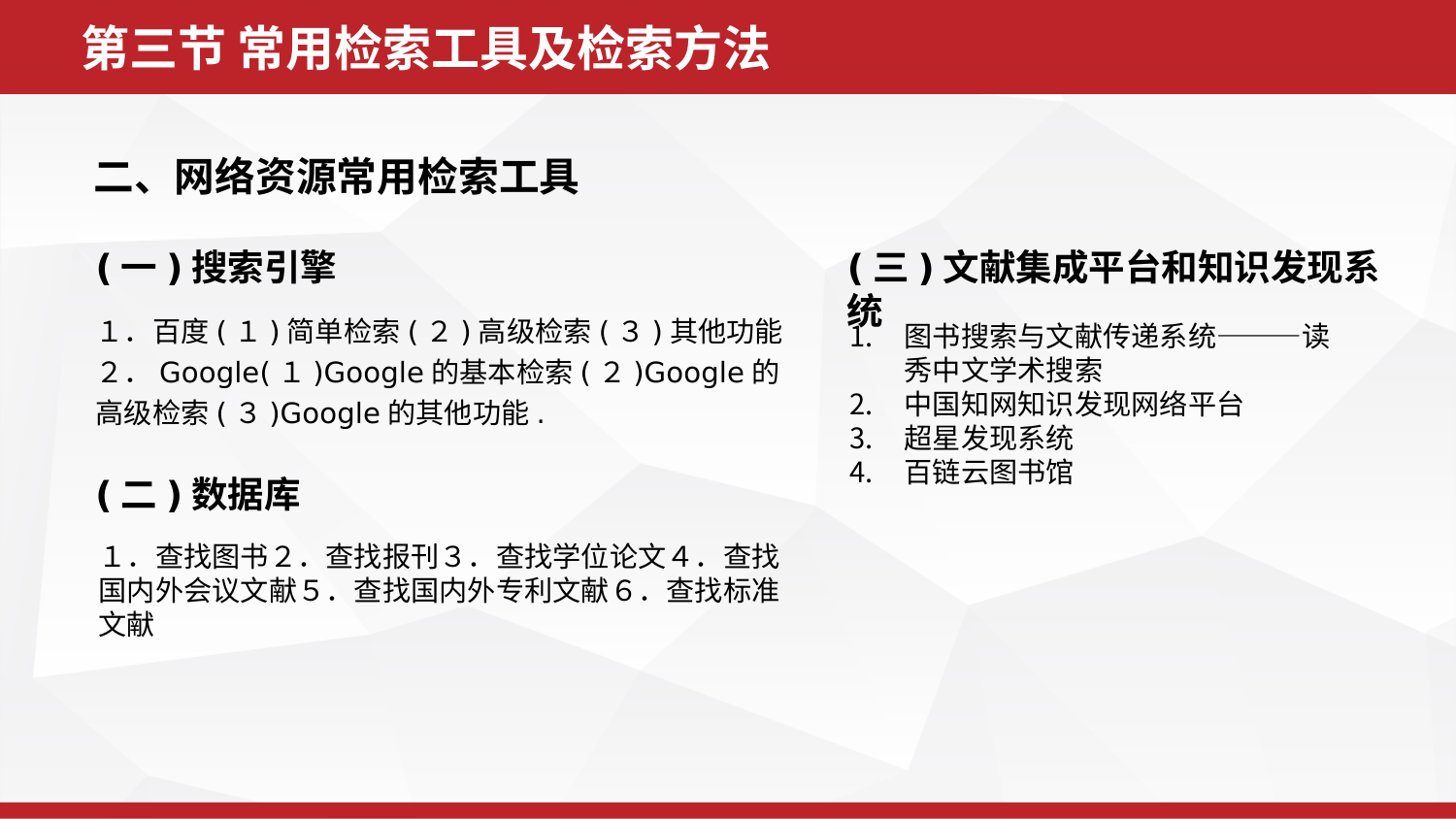

第三节 常用检索工具及检索方法
二、网络资源常用检索工具
 (一)搜索引擎
(三)文献集成平台和知识发现系统
１．百度(１)简单检索(２)高级检索(３)其他功能２．Google(１)Google的基本检索(２)Google的高级检索(３)Google的其他功能.
图书搜索与文献传递系统———读秀中文学术搜索
中国知网知识发现网络平台
超星发现系统
百链云图书馆
 (二)数据库
１．查找图书２．查找报刊３．查找学位论文４．查找国内外会议文献５．查找国内外专利文献６．查找标准文献